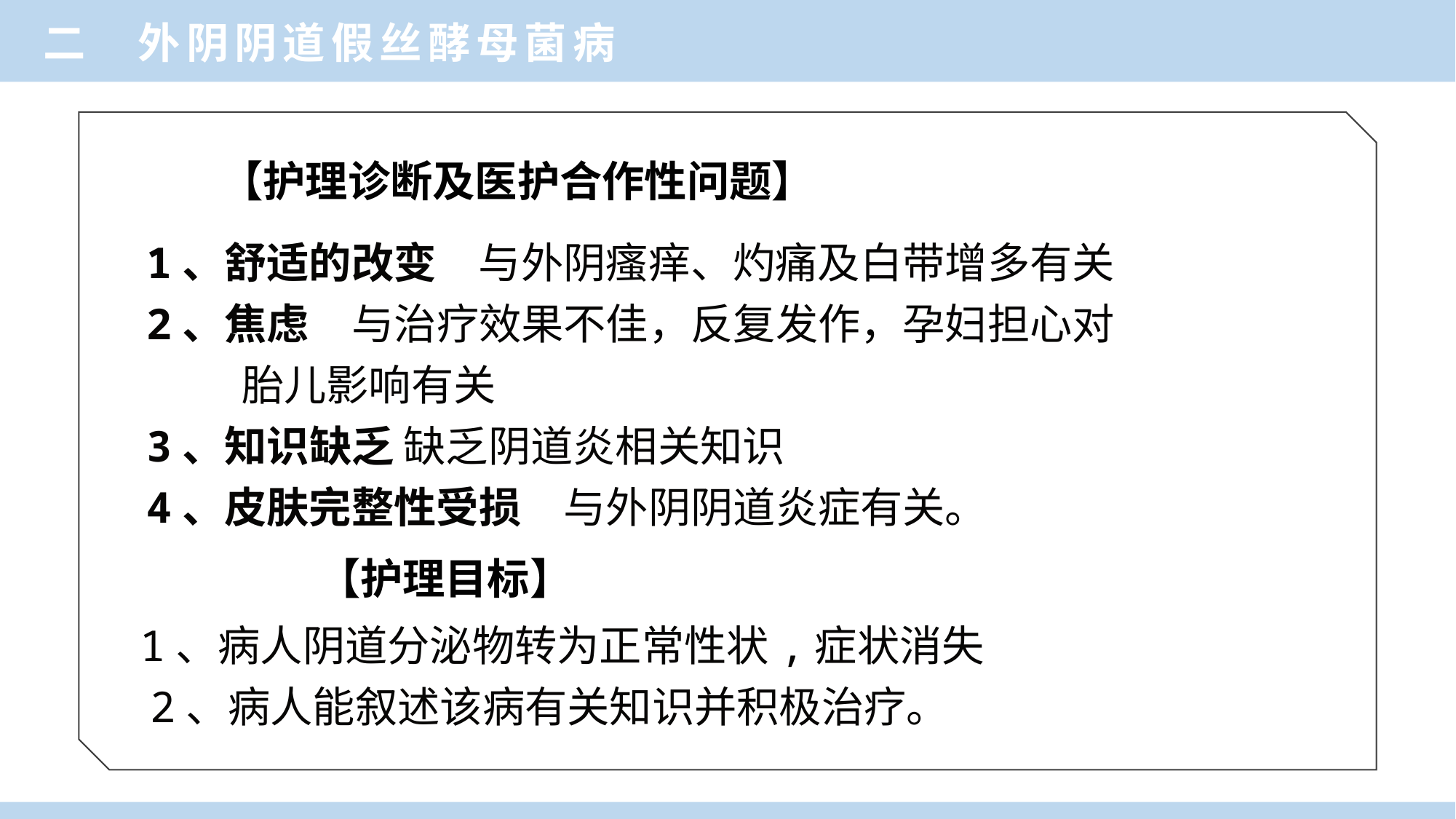

二   外阴阴道假丝酵母菌病

【护理诊断及医护合作性问题】
#
1、舒适的改变　与外阴瘙痒、灼痛及白带增多有关
2、焦虑　与治疗效果不佳，反复发作，孕妇担心对
         胎儿影响有关
3、知识缺乏 缺乏阴道炎相关知识
4、皮肤完整性受损　与外阴阴道炎症有关。
【护理目标】
 1、病人阴道分泌物转为正常性状,症状消失
2、病人能叙述该病有关知识并积极治疗。